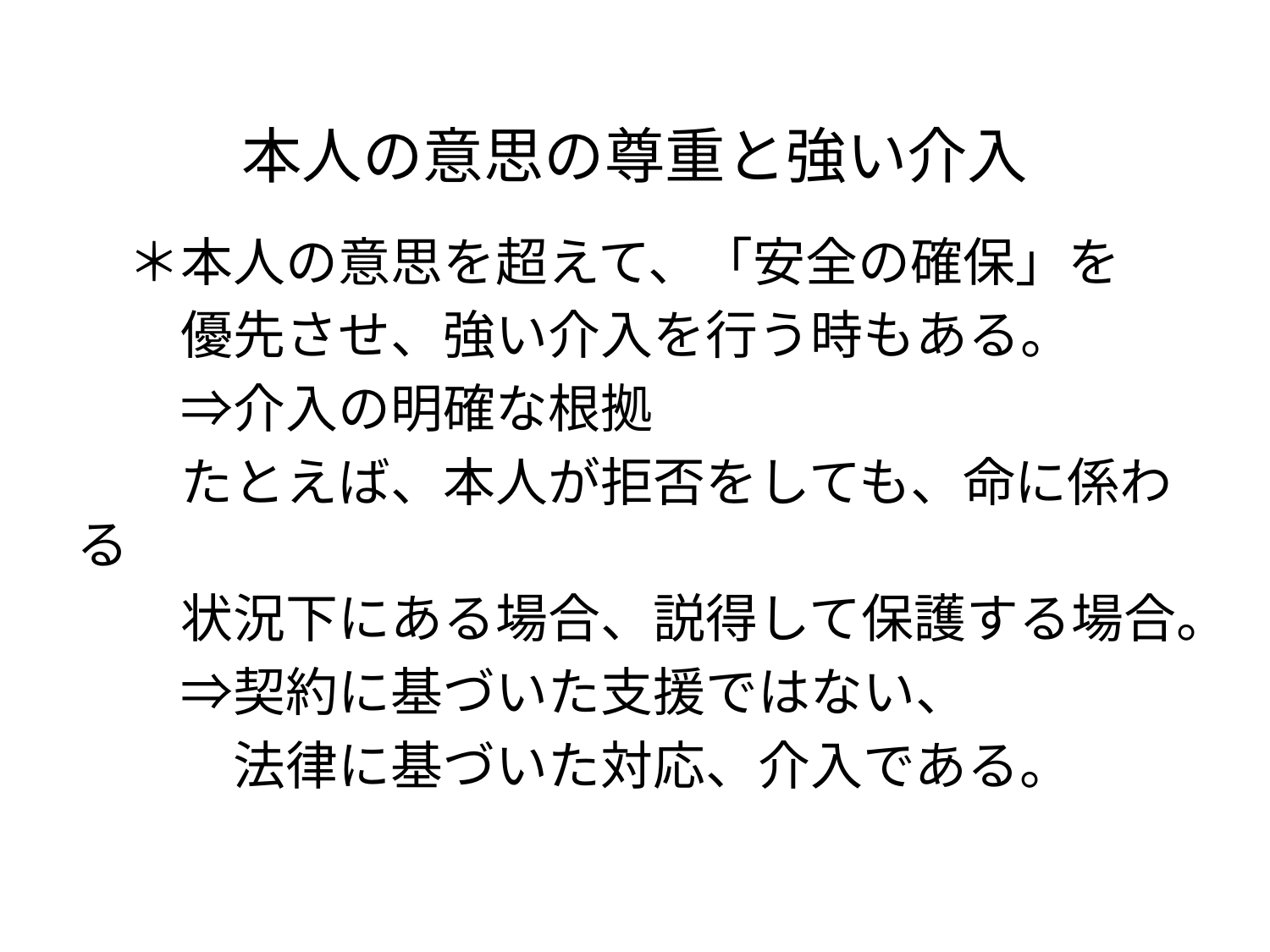

# 本人の意思の尊重と強い介入
　＊本人の意思を超えて、「安全の確保」を
　　優先させ、強い介入を行う時もある。
　　⇒介入の明確な根拠
　　たとえば、本人が拒否をしても、命に係わる
　　状況下にある場合、説得して保護する場合。
　　⇒契約に基づいた支援ではない、
　　　法律に基づいた対応、介入である。